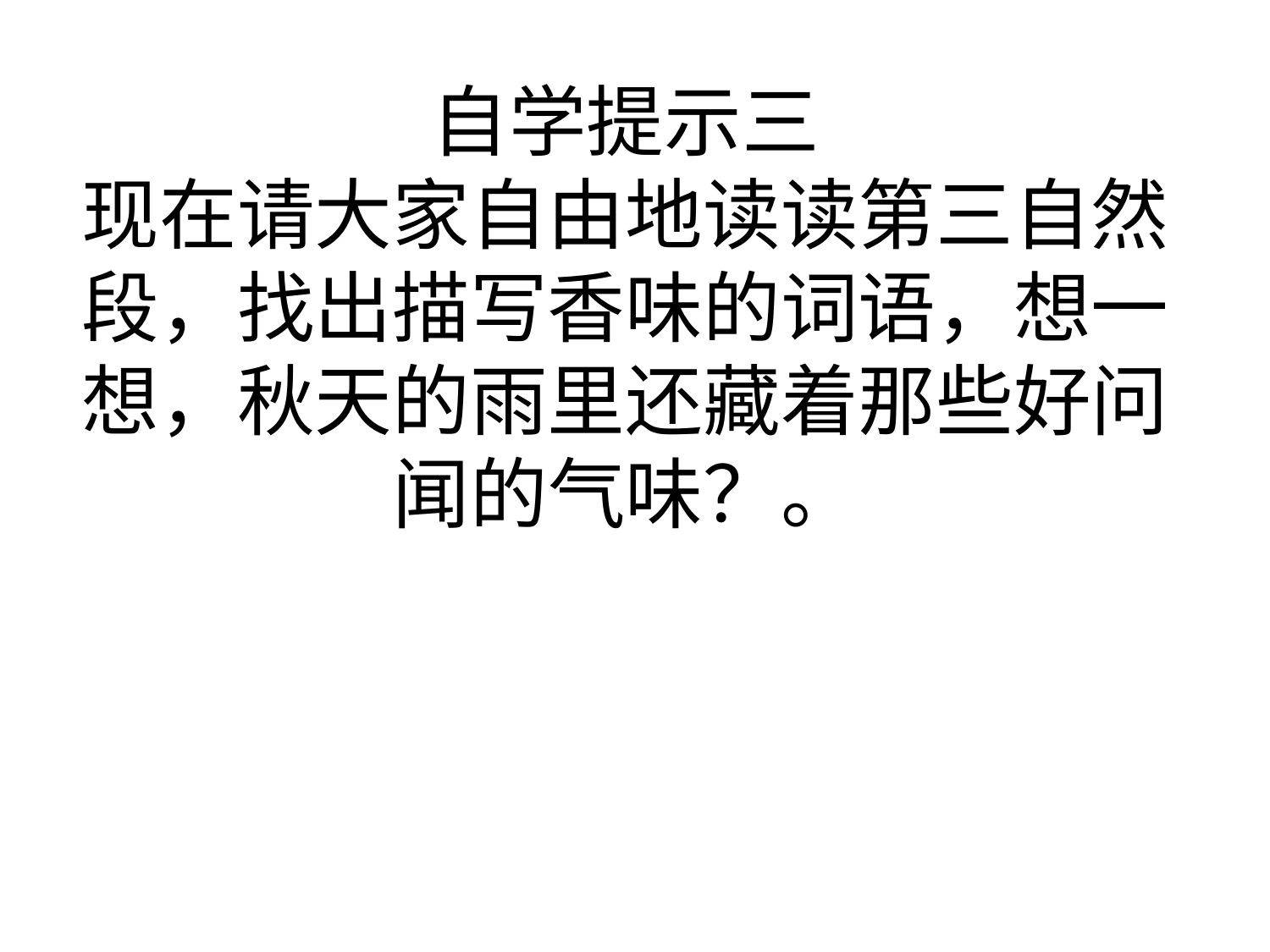

# 自学提示三 现在请大家自由地读读第三自然段，找出描写香味的词语，想一想，秋天的雨里还藏着那些好问闻的气味？。